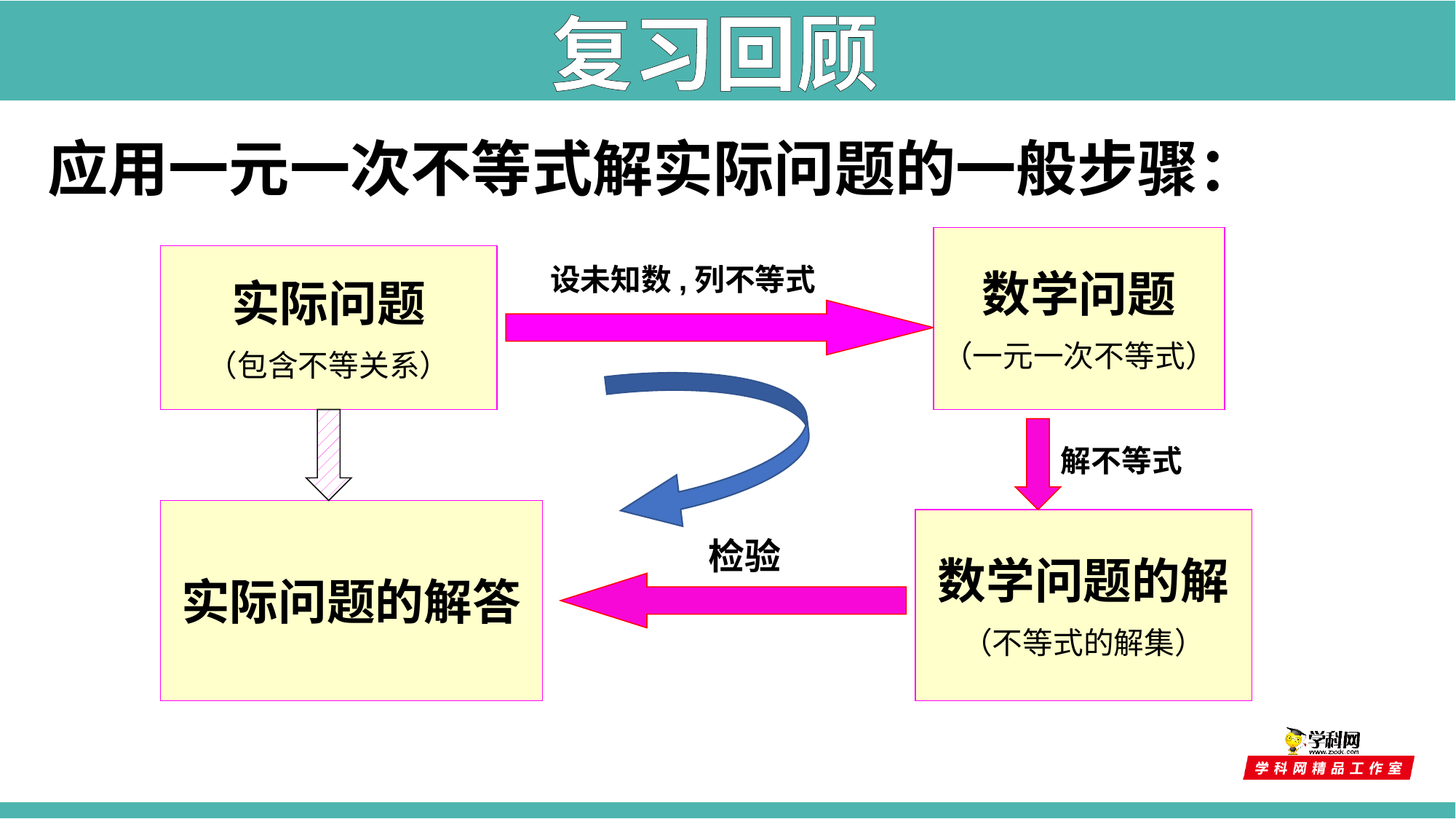

复习回顾
　应用一元一次不等式解实际问题的一般步骤：
数学问题
（一元一次不等式）
实际问题
（包含不等关系）
设未知数,列不等式

解不等式
实际问题的解答
数学问题的解
（不等式的解集）
检验